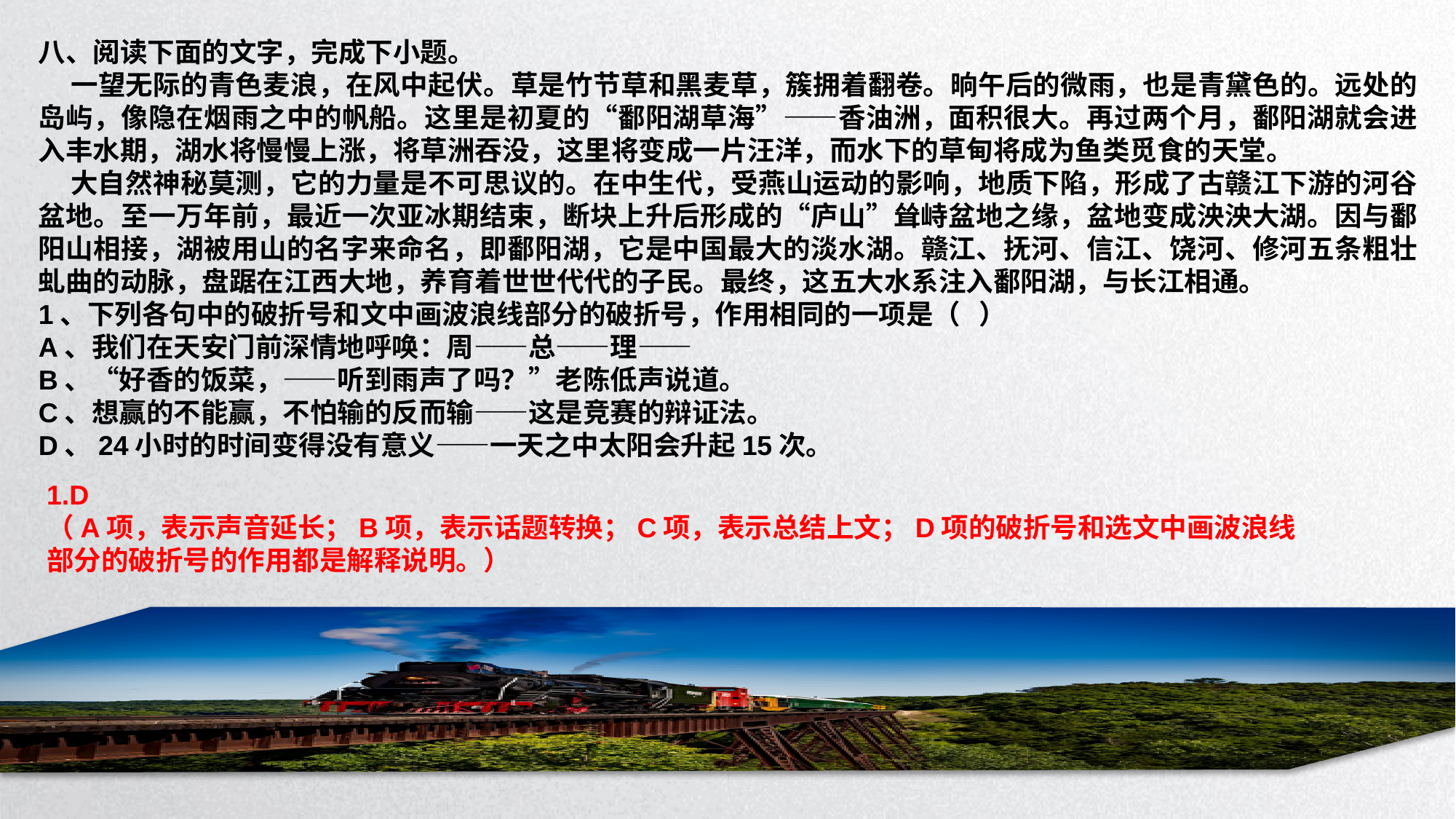

八、阅读下面的文字，完成下小题。
    一望无际的青色麦浪，在风中起伏。草是竹节草和黑麦草，簇拥着翻卷。晌午后的微雨，也是青黛色的。远处的岛屿，像隐在烟雨之中的帆船。这里是初夏的“鄱阳湖草海”——香油洲，面积很大。再过两个月，鄱阳湖就会进入丰水期，湖水将慢慢上涨，将草洲吞没，这里将变成一片汪洋，而水下的草甸将成为鱼类觅食的天堂。
    大自然神秘莫测，它的力量是不可思议的。在中生代，受燕山运动的影响，地质下陷，形成了古赣江下游的河谷盆地。至一万年前，最近一次亚冰期结束，断块上升后形成的“庐山”耸峙盆地之缘，盆地变成泱泱大湖。因与鄱阳山相接，湖被用山的名字来命名，即鄱阳湖，它是中国最大的淡水湖。赣江、抚河、信江、饶河、修河五条粗壮虬曲的动脉，盘踞在江西大地，养育着世世代代的子民。最终，这五大水系注入鄱阳湖，与长江相通。
1、下列各句中的破折号和文中画波浪线部分的破折号，作用相同的一项是（   ）
A、我们在天安门前深情地呼唤：周——总——理——
B、“好香的饭菜，——听到雨声了吗？”老陈低声说道。
C、想赢的不能赢，不怕输的反而输——这是竞赛的辩证法。
D、24小时的时间变得没有意义——一天之中太阳会升起15次。
1.D
（A项，表示声音延长；B项，表示话题转换；C项，表示总结上文；D项的破折号和选文中画波浪线部分的破折号的作用都是解释说明。）